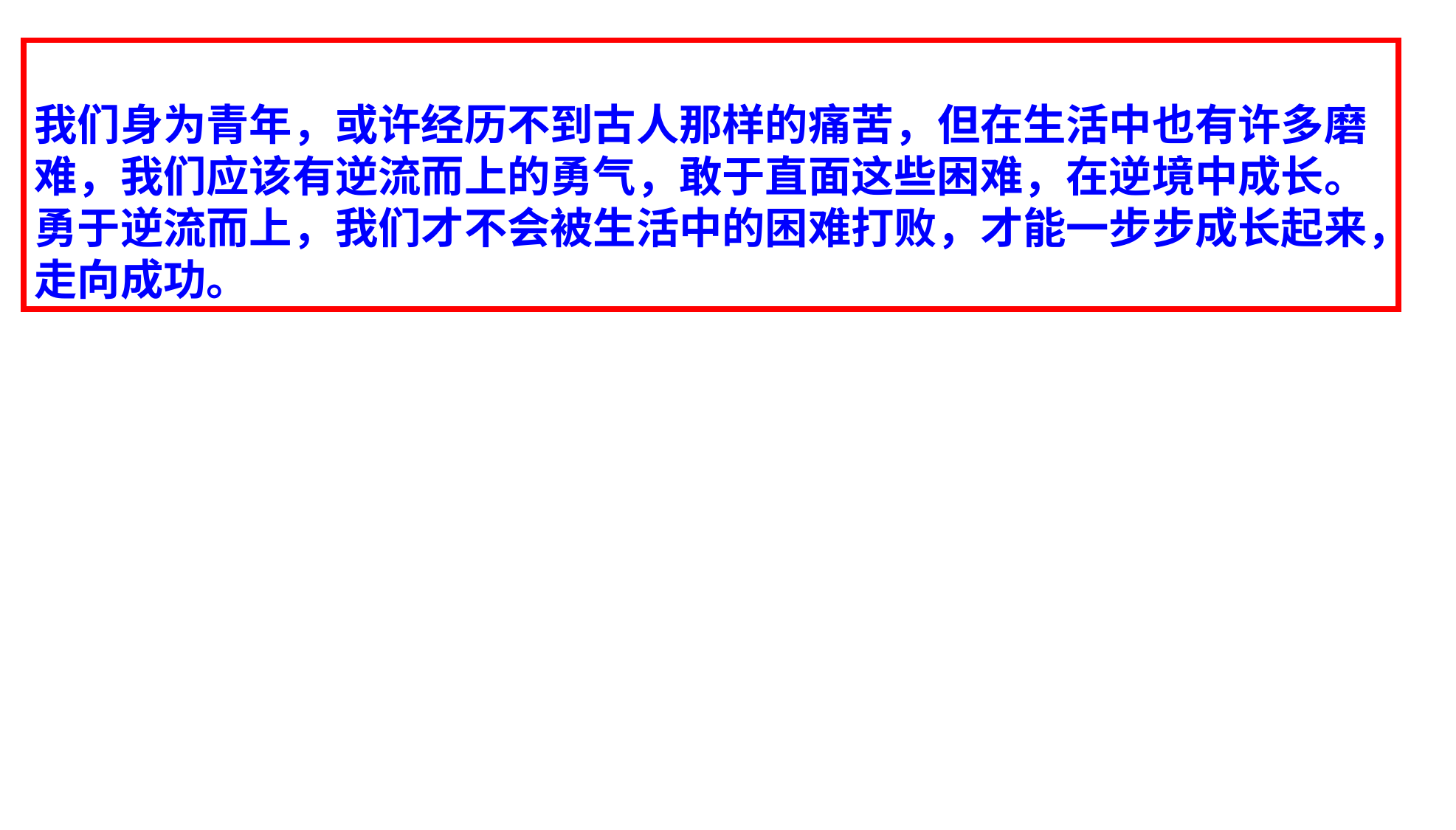

我们身为青年，或许经历不到古人那样的痛苦，但在生活中也有许多磨难，我们应该有逆流而上的勇气，敢于直面这些困难，在逆境中成长。勇于逆流而上，我们才不会被生活中的困难打败，才能一步步成长起来，走向成功。